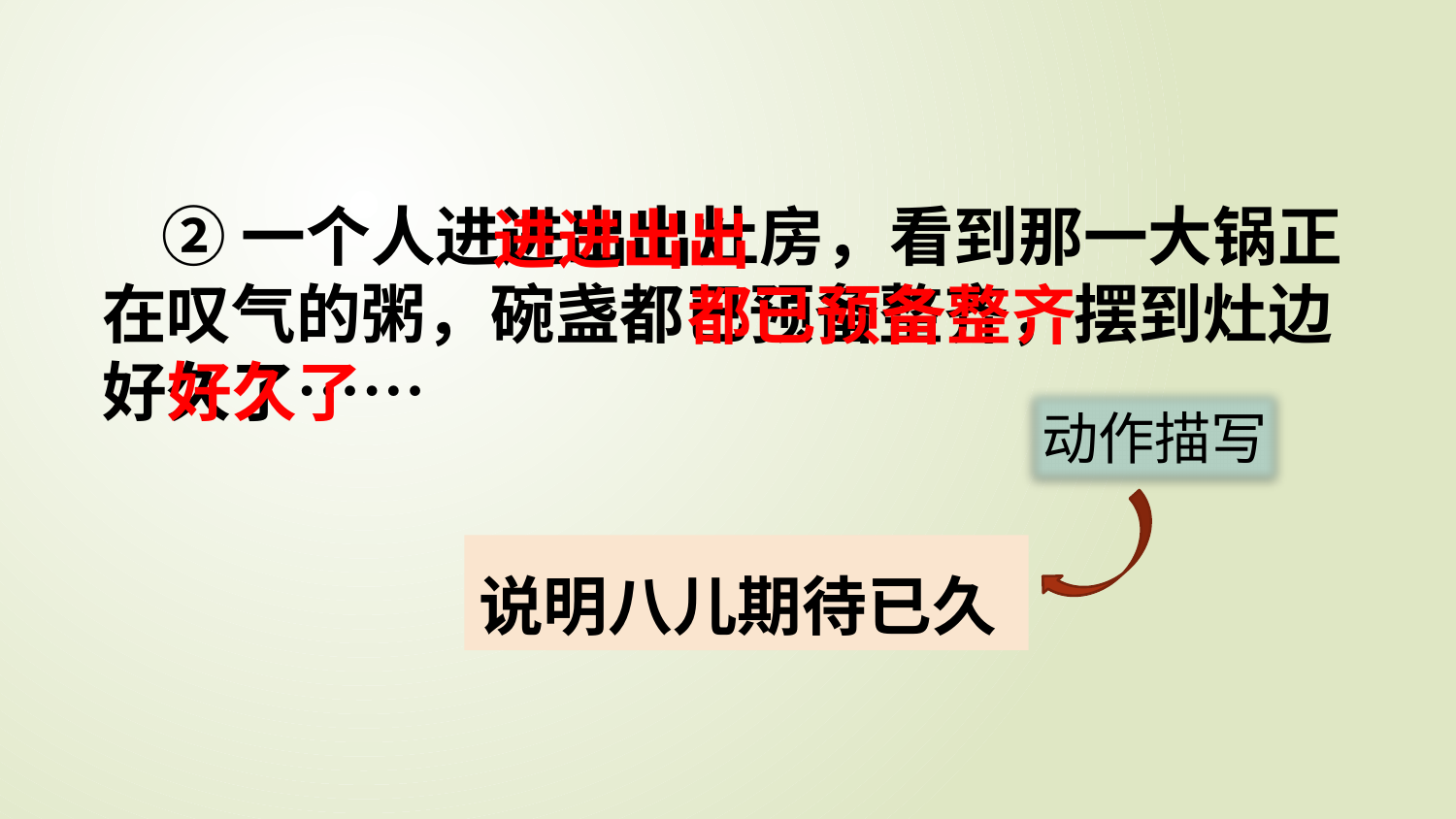

②一个人进进出出灶房，看到那一大锅正在叹气的粥，碗盏都已预备整齐，摆到灶边好久了……
进进出出
都已预备整齐
好久了
动作描写

说明八儿期待已久